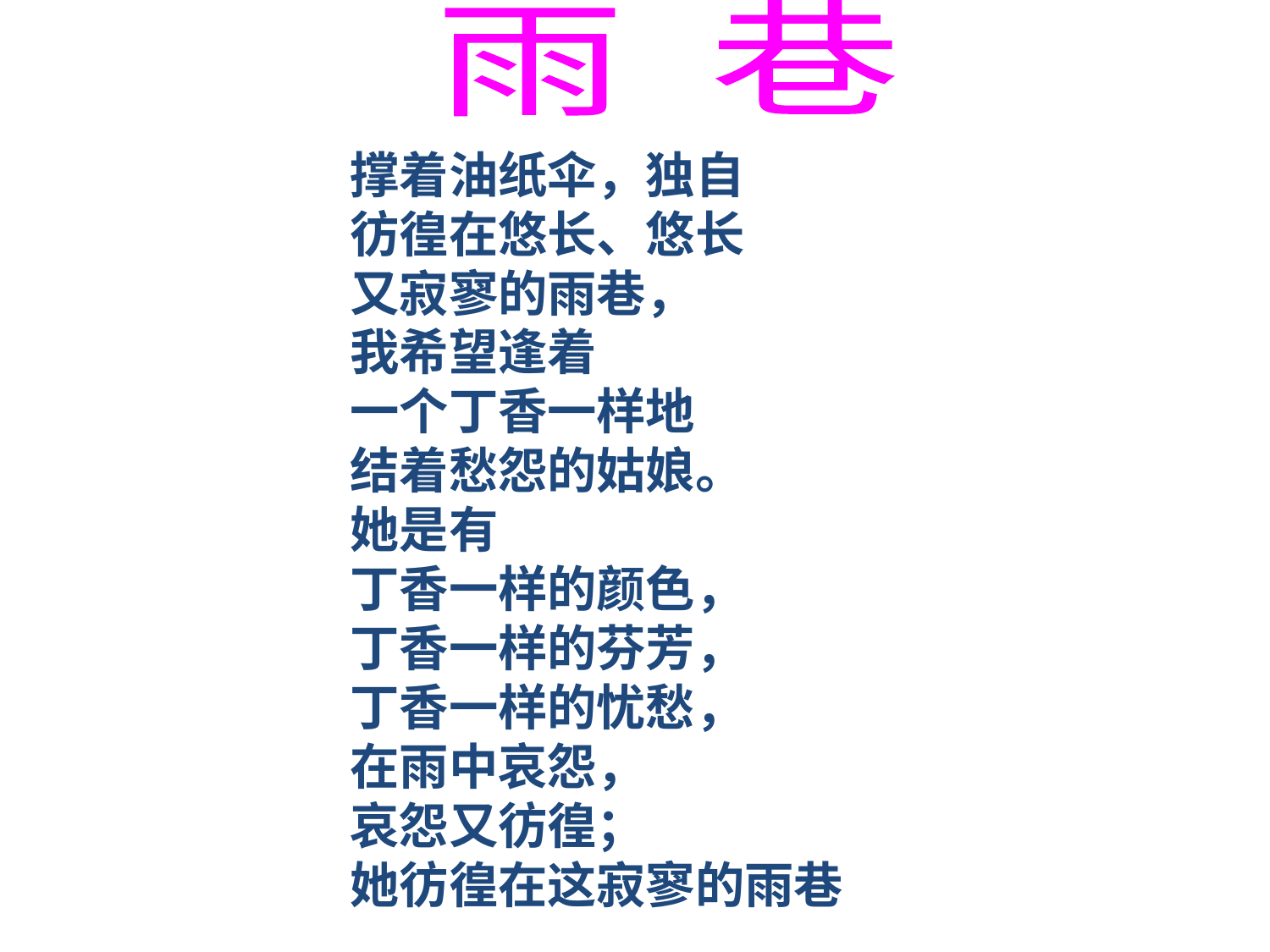

雨  巷
撑着油纸伞，独自
彷徨在悠长、悠长
又寂寥的雨巷，
我希望逢着
一个丁香一样地
结着愁怨的姑娘。
她是有
丁香一样的颜色，
丁香一样的芬芳，
丁香一样的忧愁，
在雨中哀怨，
哀怨又彷徨；
她彷徨在这寂寥的雨巷